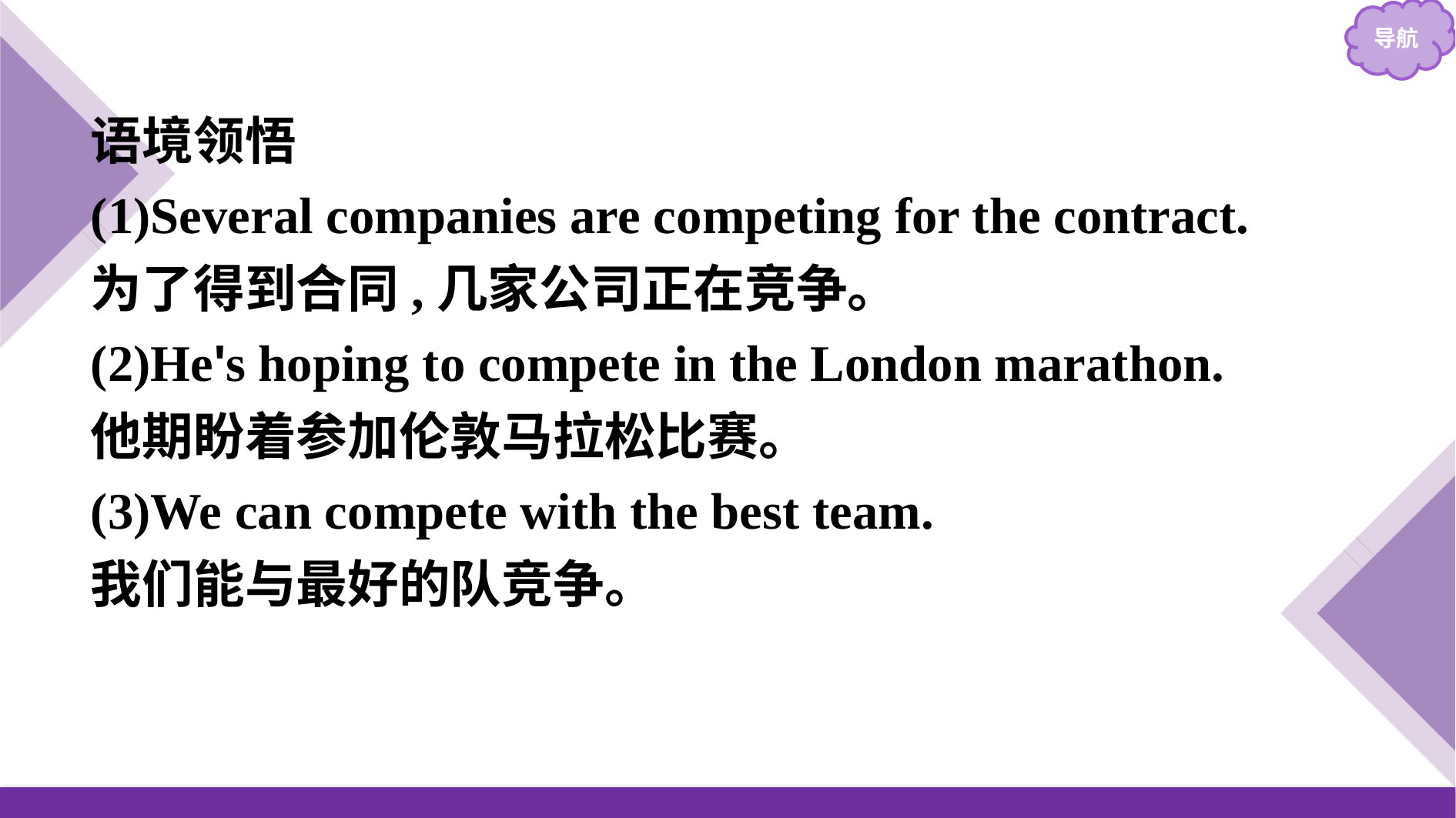

语境领悟
(1)Several companies are competing for the contract.
为了得到合同,几家公司正在竞争。
(2)He's hoping to compete in the London marathon.
他期盼着参加伦敦马拉松比赛。
(3)We can compete with the best team.
我们能与最好的队竞争。